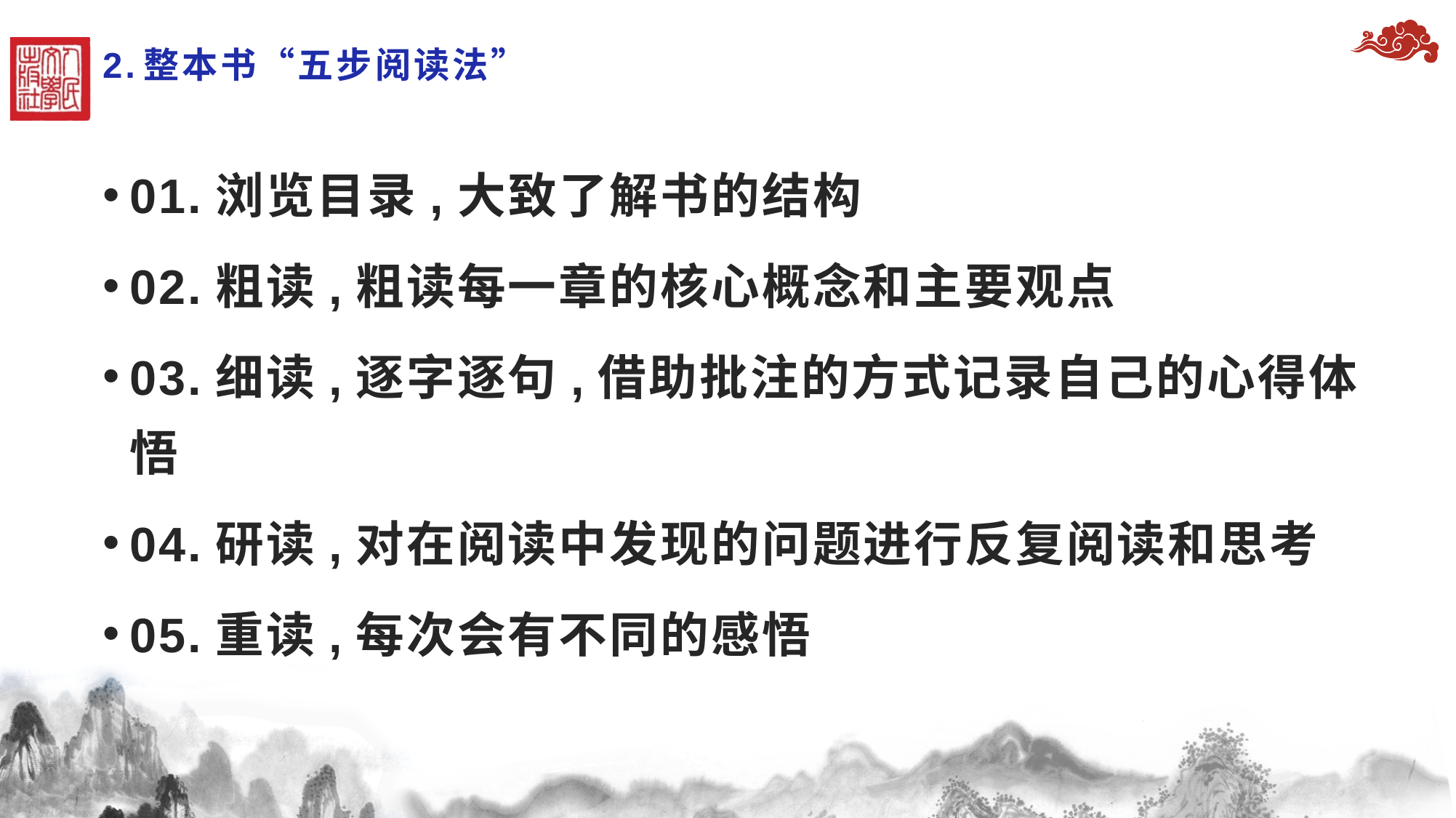

# 2.整本书“五步阅读法”
01.浏览目录,大致了解书的结构
02.粗读,粗读每一章的核心概念和主要观点
03.细读,逐字逐句,借助批注的方式记录自己的心得体悟
04.研读,对在阅读中发现的问题进行反复阅读和思考
05.重读,每次会有不同的感悟